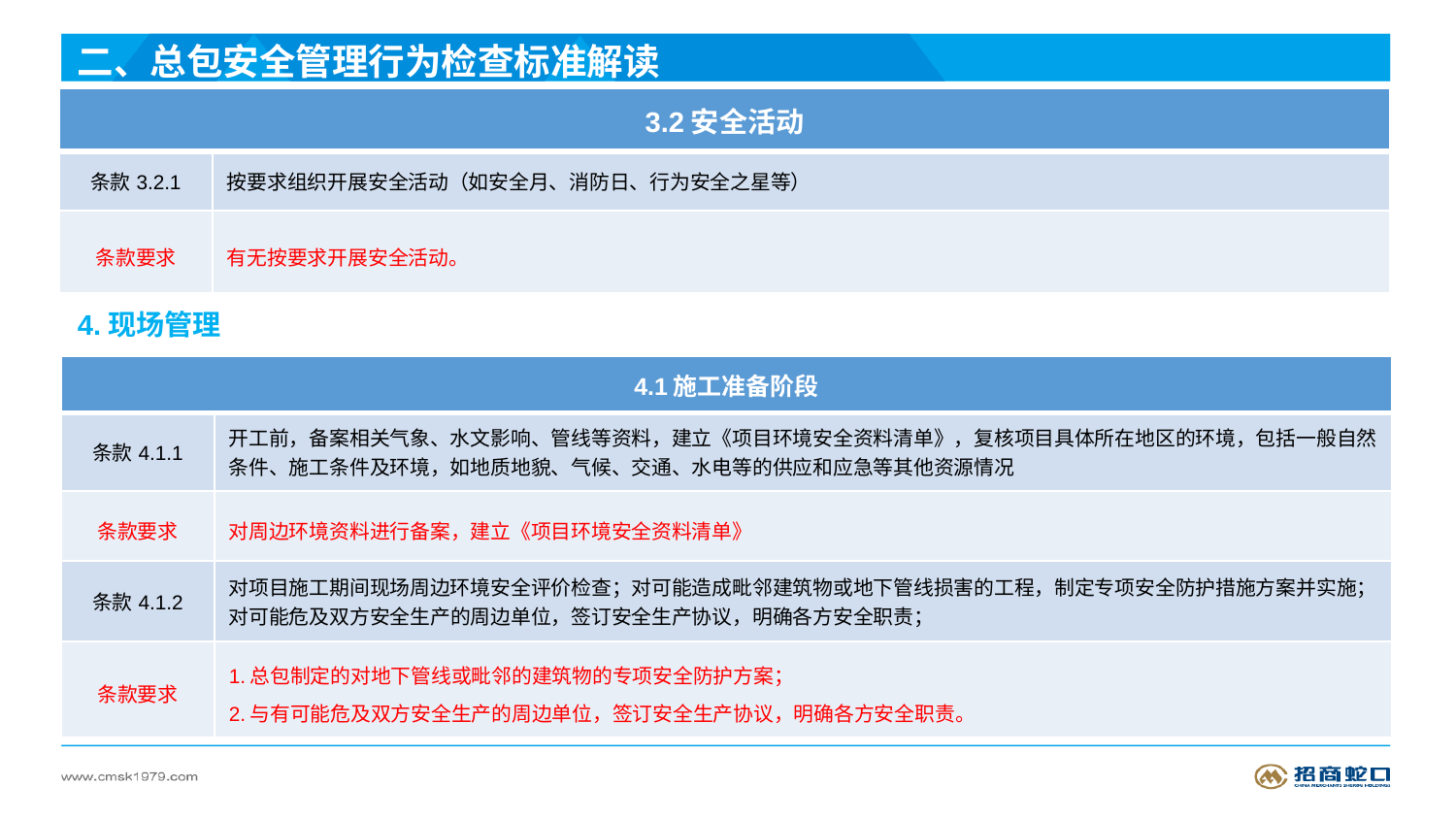

二、总包安全管理行为检查标准解读
| 3.2安全活动 |  |
| --- | --- |
| 条款3.2.1 | 按要求组织开展安全活动（如安全月、消防日、行为安全之星等） |
| 条款要求 | 有无按要求开展安全活动。 |
4.现场管理
| 4.1施工准备阶段 |  |
| --- | --- |
| 条款4.1.1 | 开工前，备案相关气象、水文影响、管线等资料，建立《项目环境安全资料清单》，复核项目具体所在地区的环境，包括一般自然条件、施工条件及环境，如地质地貌、气候、交通、水电等的供应和应急等其他资源情况 |
| 条款要求 | 对周边环境资料进行备案，建立《项目环境安全资料清单》 |
| 条款4.1.2 | 对项目施工期间现场周边环境安全评价检查；对可能造成毗邻建筑物或地下管线损害的工程，制定专项安全防护措施方案并实施；对可能危及双方安全生产的周边单位，签订安全生产协议，明确各方安全职责； |
| 条款要求 | 1.总包制定的对地下管线或毗邻的建筑物的专项安全防护方案； 2.与有可能危及双方安全生产的周边单位，签订安全生产协议，明确各方安全职责。 |